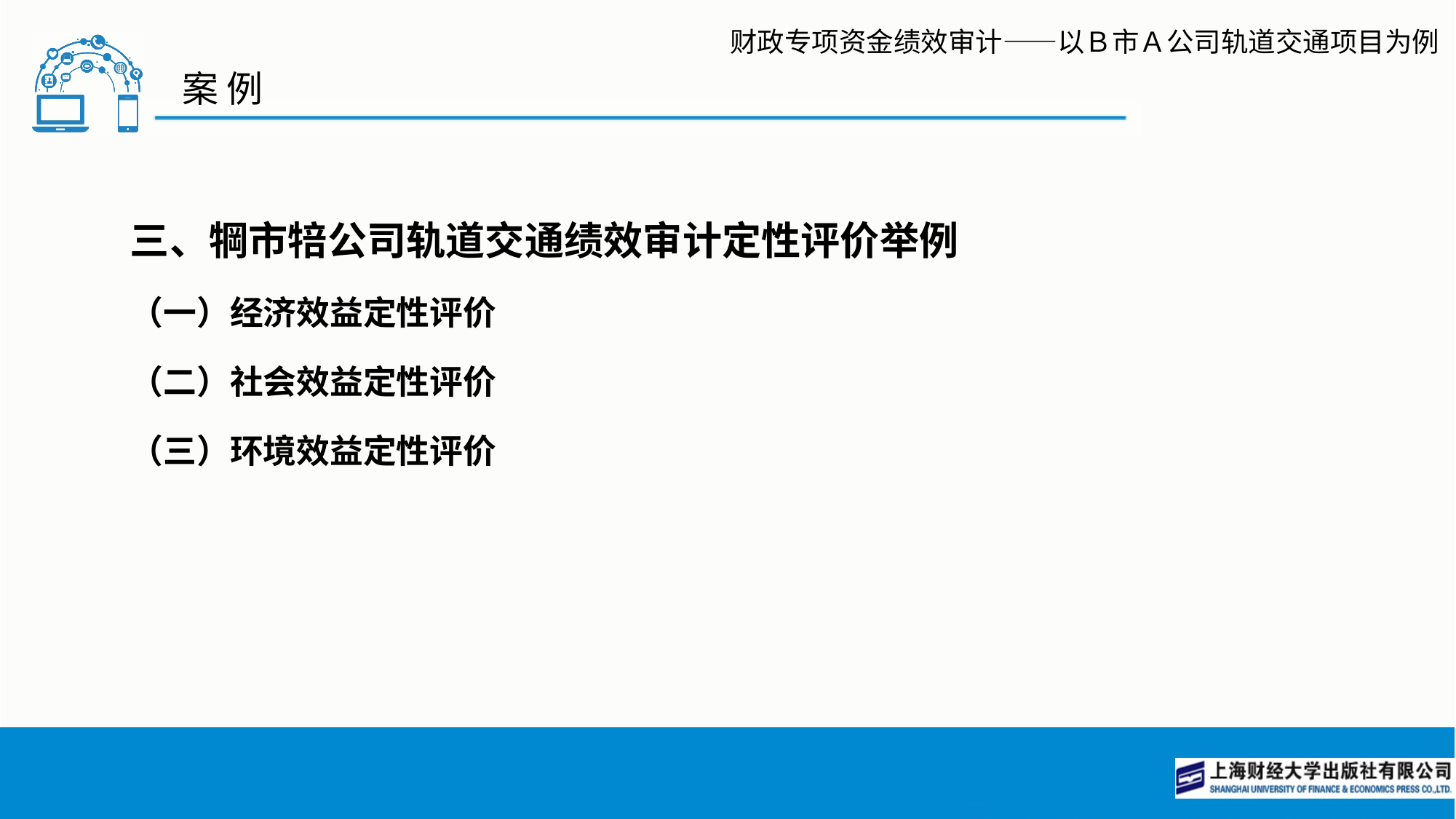

财政专项资金绩效审计——以Ｂ市Ａ公司轨道交通项目为例
# 案 例
三、犅市犃公司轨道交通绩效审计定性评价举例
（一）经济效益定性评价
（二）社会效益定性评价
（三）环境效益定性评价